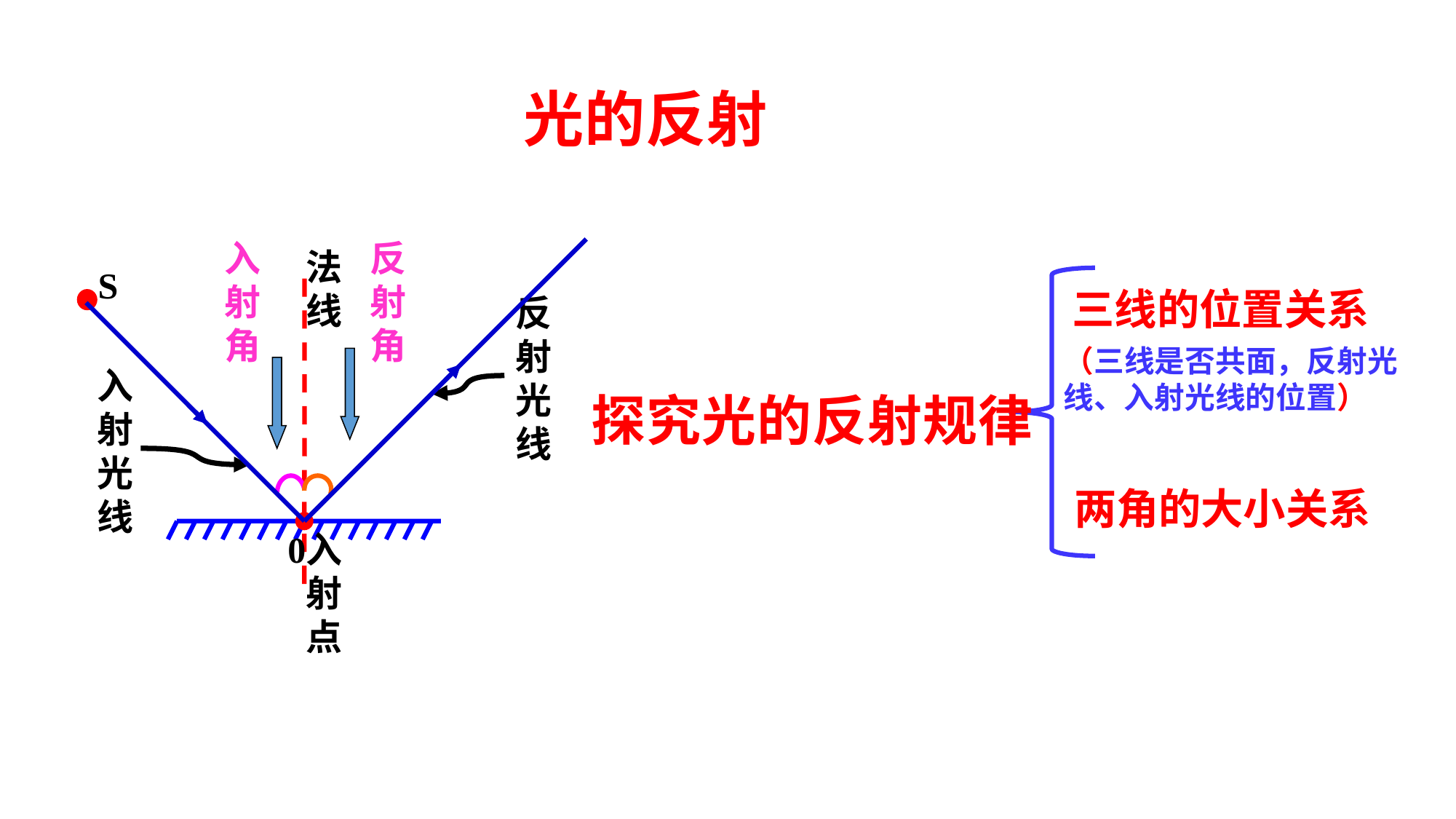

光的反射
入射角

反射角

法线

S

三线的位置关系
反射光线

（三线是否共面，反射光
线、入射光线的位置）
探究光的反射规律
入射光线

两角的大小关系

0
入射点